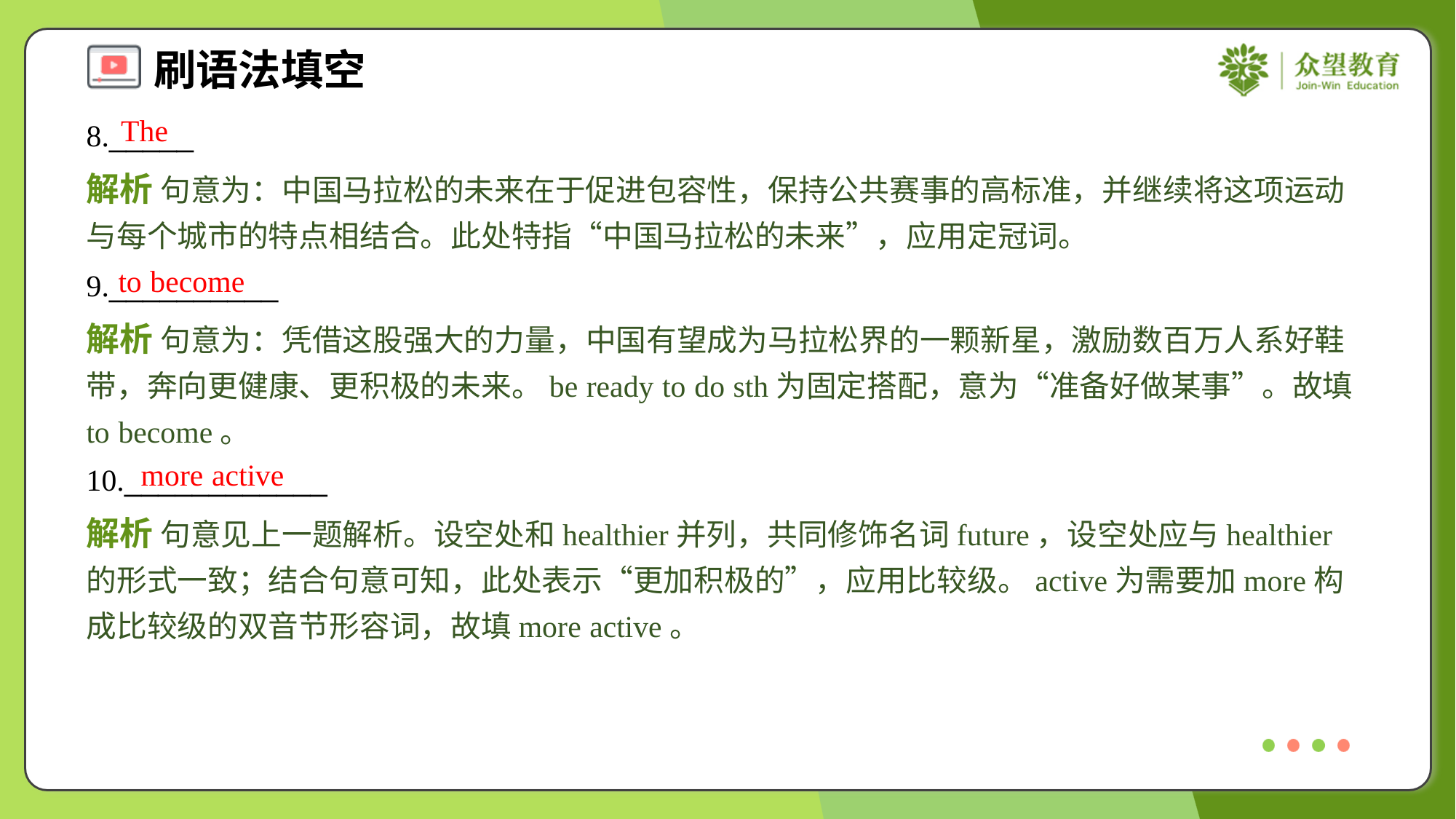

The
8._____
解析 句意为：中国马拉松的未来在于促进包容性，保持公共赛事的高标准，并继续将这项运动与每个城市的特点相结合。此处特指“中国马拉松的未来”，应用定冠词。
to become
9.__________
解析 句意为：凭借这股强大的力量，中国有望成为马拉松界的一颗新星，激励数百万人系好鞋带，奔向更健康、更积极的未来。be ready to do sth为固定搭配，意为“准备好做某事”。故填to become。
more active
10.____________
解析 句意见上一题解析。设空处和healthier并列，共同修饰名词future，设空处应与healthier的形式一致；结合句意可知，此处表示“更加积极的”，应用比较级。active为需要加more构成比较级的双音节形容词，故填more active。